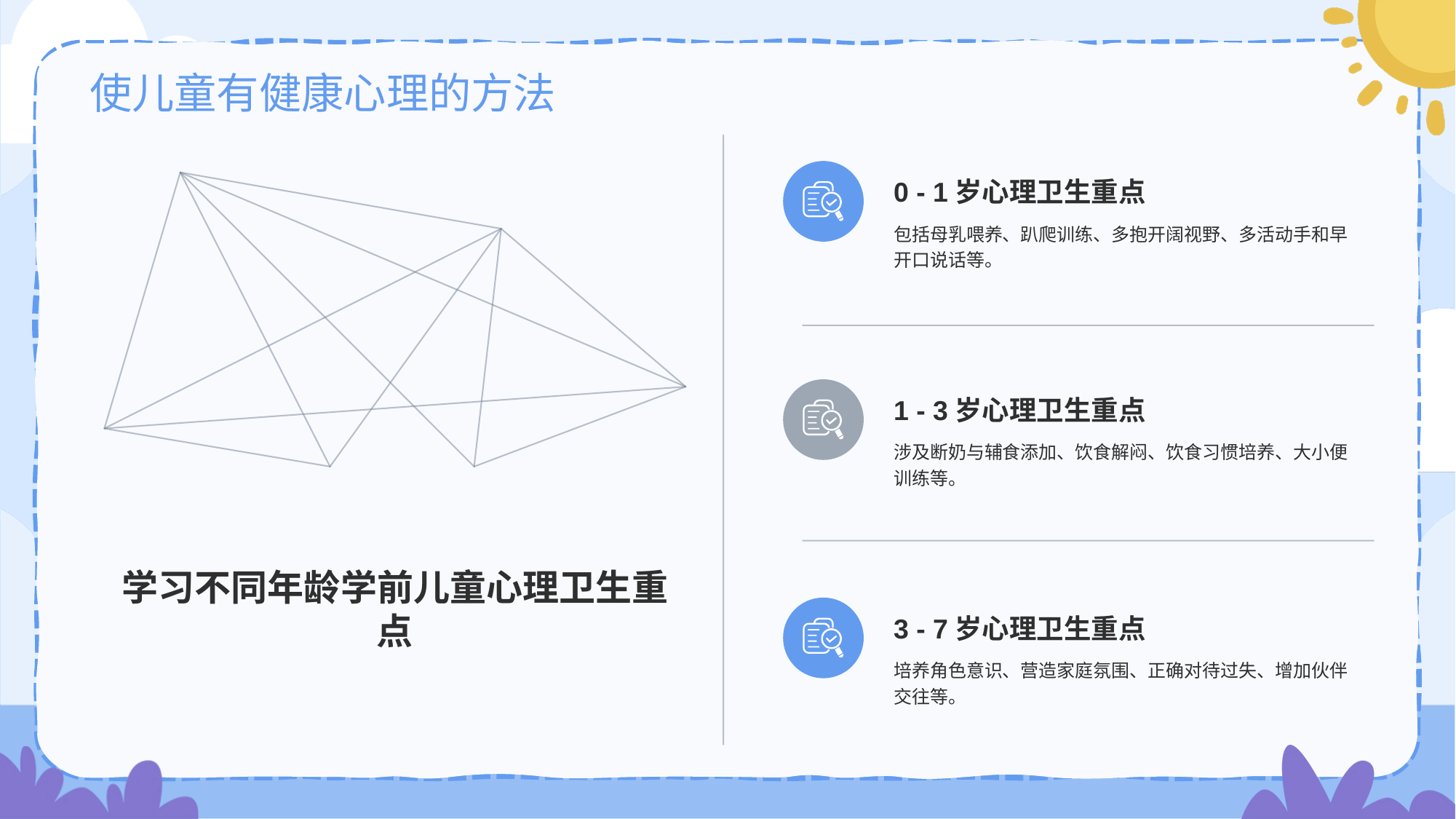

# 使儿童有健康心理的方法
0 - 1岁心理卫生重点

包括母乳喂养、趴爬训练、多抱开阔视野、多活动手和早开口说话等。
1 - 3岁心理卫生重点

涉及断奶与辅食添加、饮食解闷、饮食习惯培养、大小便训练等。
学习不同年龄学前儿童心理卫生重点
3 - 7岁心理卫生重点

培养角色意识、营造家庭氛围、正确对待过失、增加伙伴交往等。